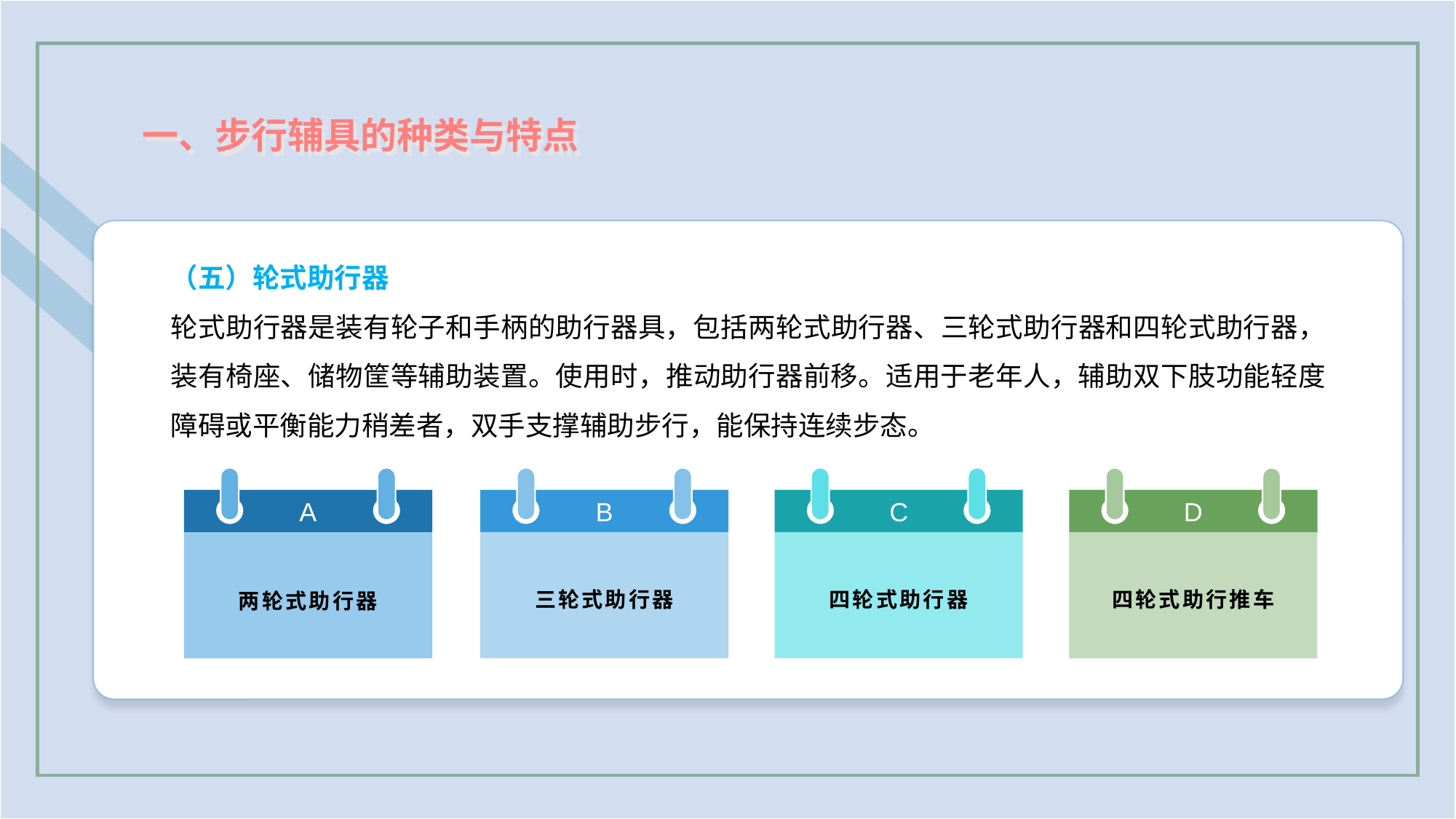

一、步行辅具的种类与特点

（五）轮式助行器
轮式助行器是装有轮子和手柄的助行器具，包括两轮式助行器、三轮式助行器和四轮式助行器，装有椅座、储物筐等辅助装置。使用时，推动助行器前移。适用于老年人，辅助双下肢功能轻度障碍或平衡能力稍差者，双手支撑辅助步行，能保持连续步态。

B

三轮式助行器

C

四轮式助行器

D

四轮式助行推车

A

两轮式助行器